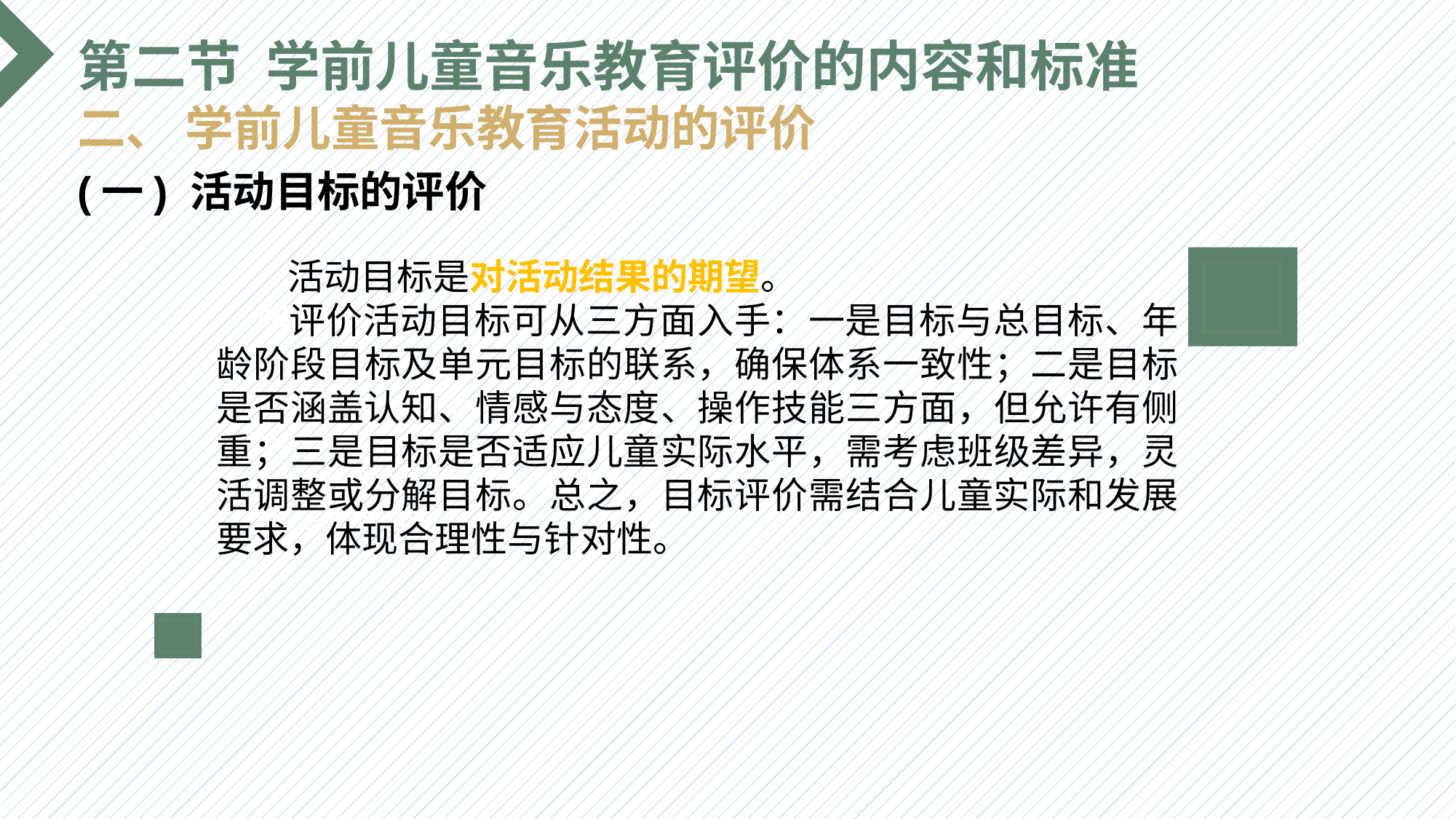

第二节  学前儿童音乐教育评价的内容和标准
二、 学前儿童音乐教育活动的评价
(一) 活动目标的评价

 活动目标是对活动结果的期望。
 评价活动目标可从三方面入手：一是目标与总目标、年龄阶段目标及单元目标的联系，确保体系一致性；二是目标是否涵盖认知、情感与态度、操作技能三方面，但允许有侧重；三是目标是否适应儿童实际水平，需考虑班级差异，灵活调整或分解目标。总之，目标评价需结合儿童实际和发展要求，体现合理性与针对性。

选题背景
输入您的内容，请简要说明，言简意赅即可输入您的内容，请简要说明，言简意赅即可输入您的内容，请简要说明，言简意赅即可输入您的内容，请简要说明，言简意赅即可